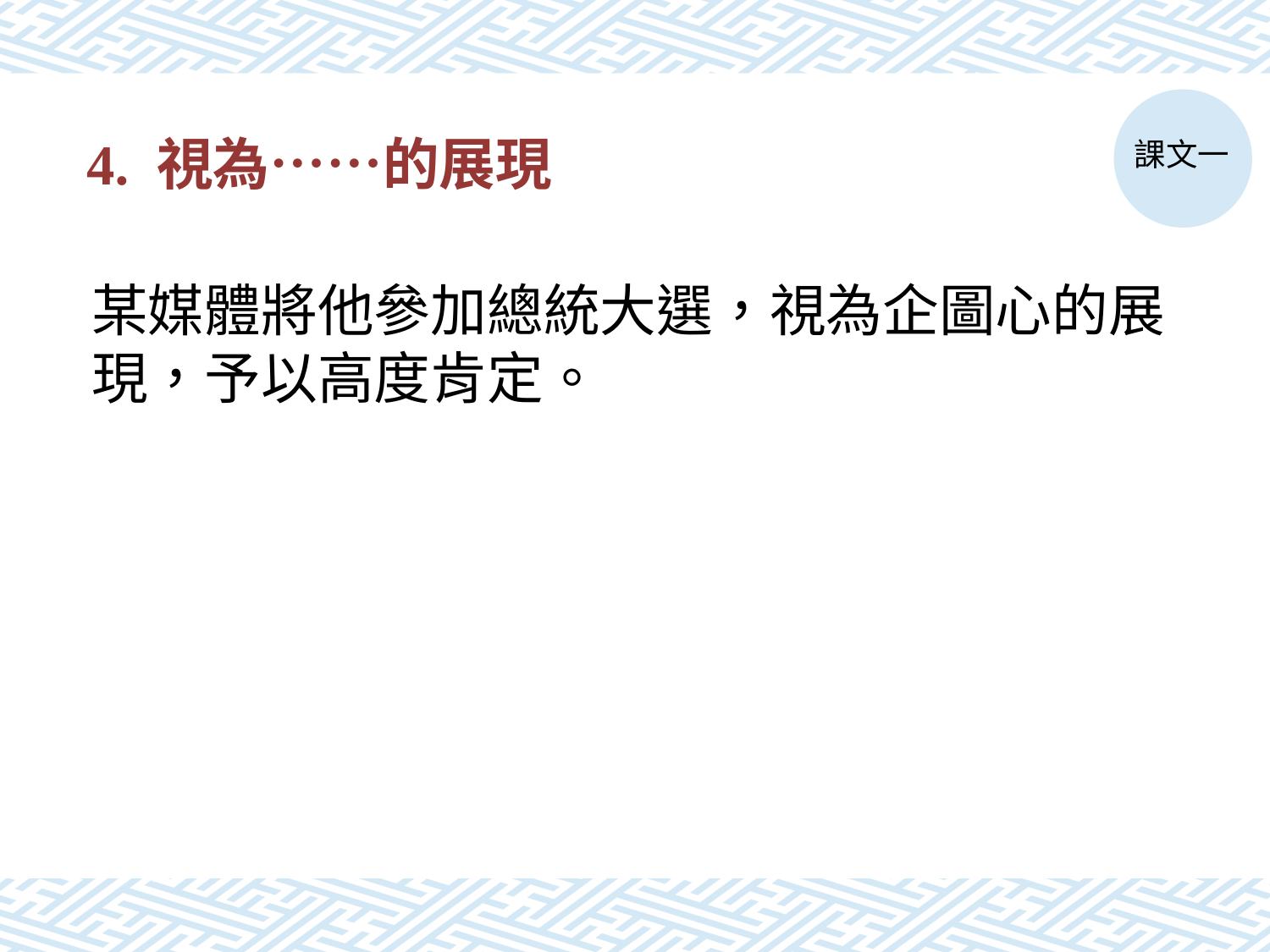

課文一
# 4. 視為……的展現
某媒體將他參加總統大選，視為企圖心的展現，予以高度肯定。